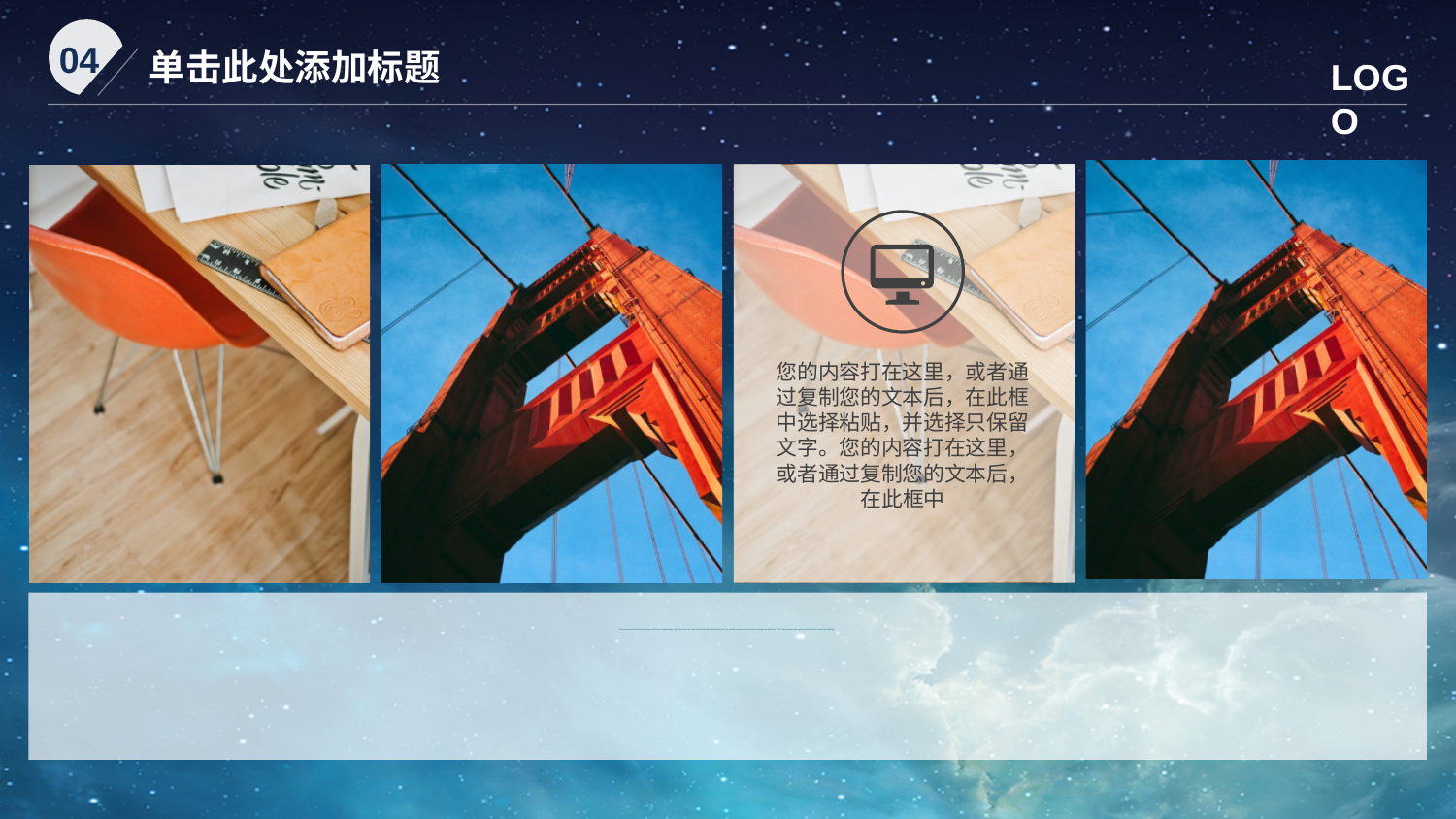

04
单击此处添加标题
LOGO

您的内容打在这里，或者通过复制您的文本后，在此框中选择粘贴，并选择只保留文字。您的内容打在这里，或者通过复制您的文本后，在此框中

I love and am used to keeping a distance with those changed things .Only in this way can I know what will not be abandoned by time. For example, when you love someone, changes are all around. Then I step backward and watching it silently, then I see the true feelings.